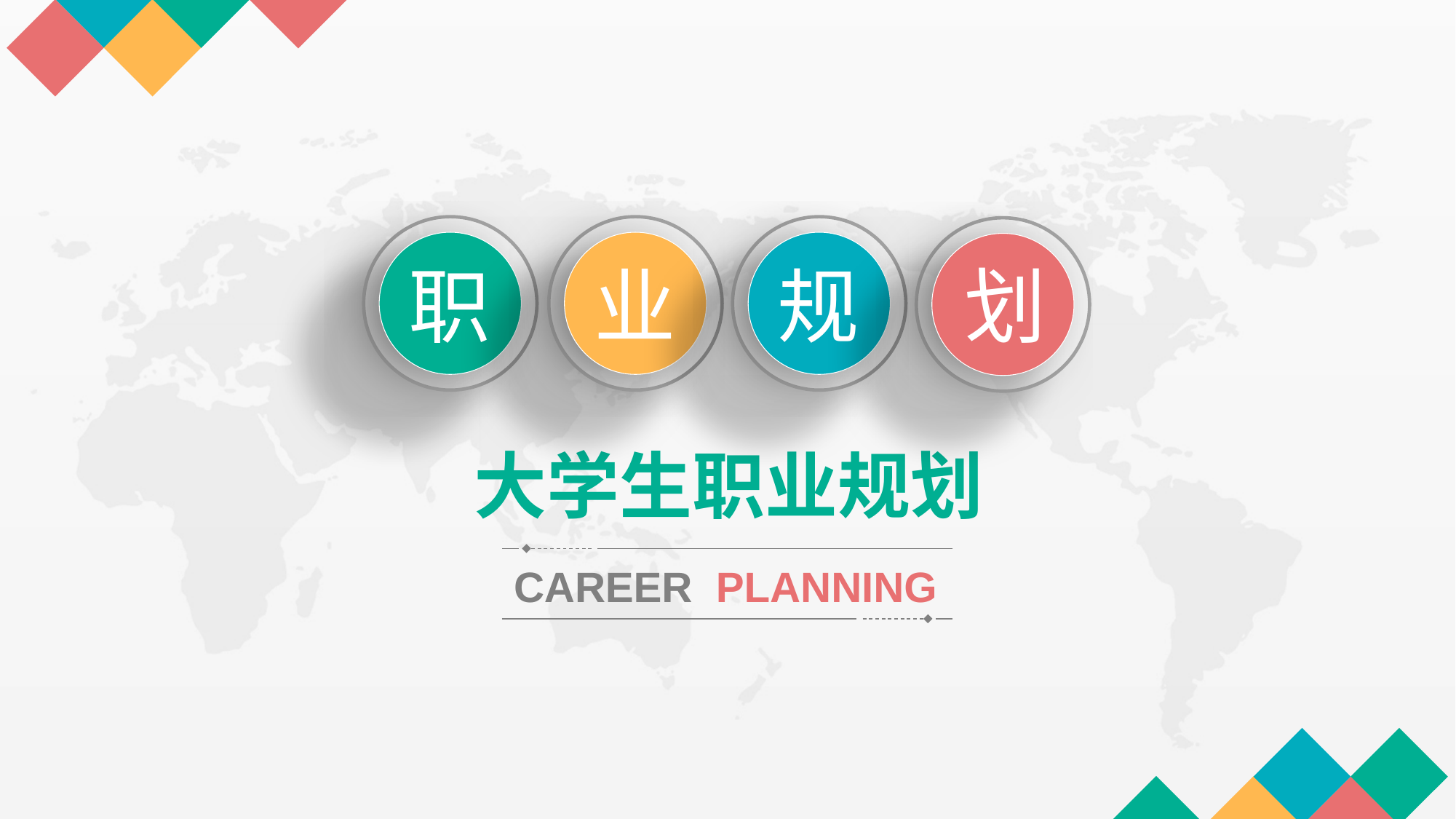

职
业
规
划
大学生职业规划
CAREER  PLANNING